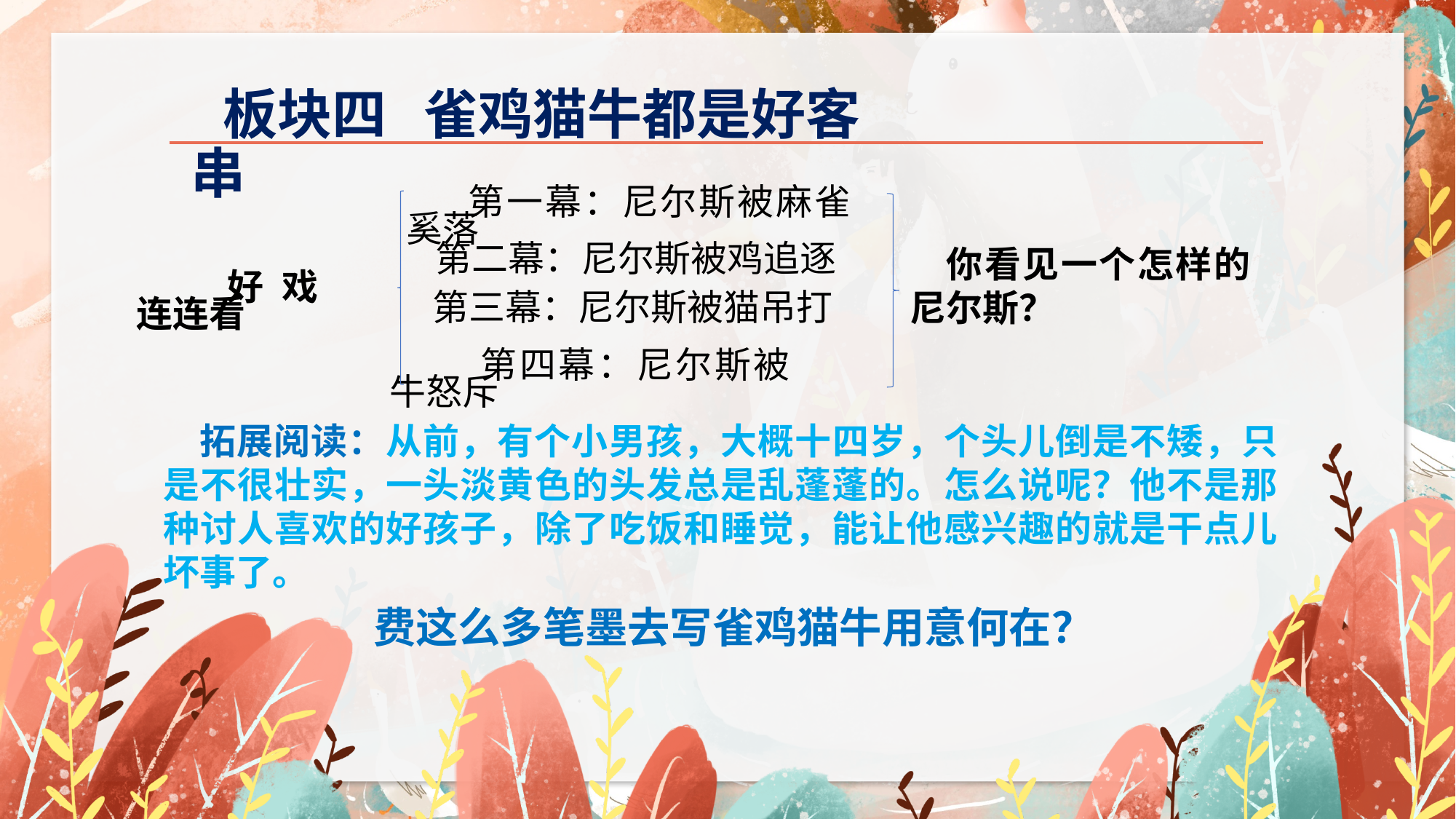

板块四   雀鸡猫牛都是好客串
 第一幕：尼尔斯被麻雀奚落

第二幕：尼尔斯被鸡追逐
你看见一个怎样的尼尔斯？
好戏连连看
第三幕：尼尔斯被猫吊打
第四幕：尼尔斯被牛怒斥
拓展阅读：从前，有个小男孩，大概十四岁，个头儿倒是不矮，只是不很壮实，一头淡黄色的头发总是乱蓬蓬的。怎么说呢？他不是那种讨人喜欢的好孩子，除了吃饭和睡觉，能让他感兴趣的就是干点儿坏事了。
费这么多笔墨去写雀鸡猫牛用意何在？